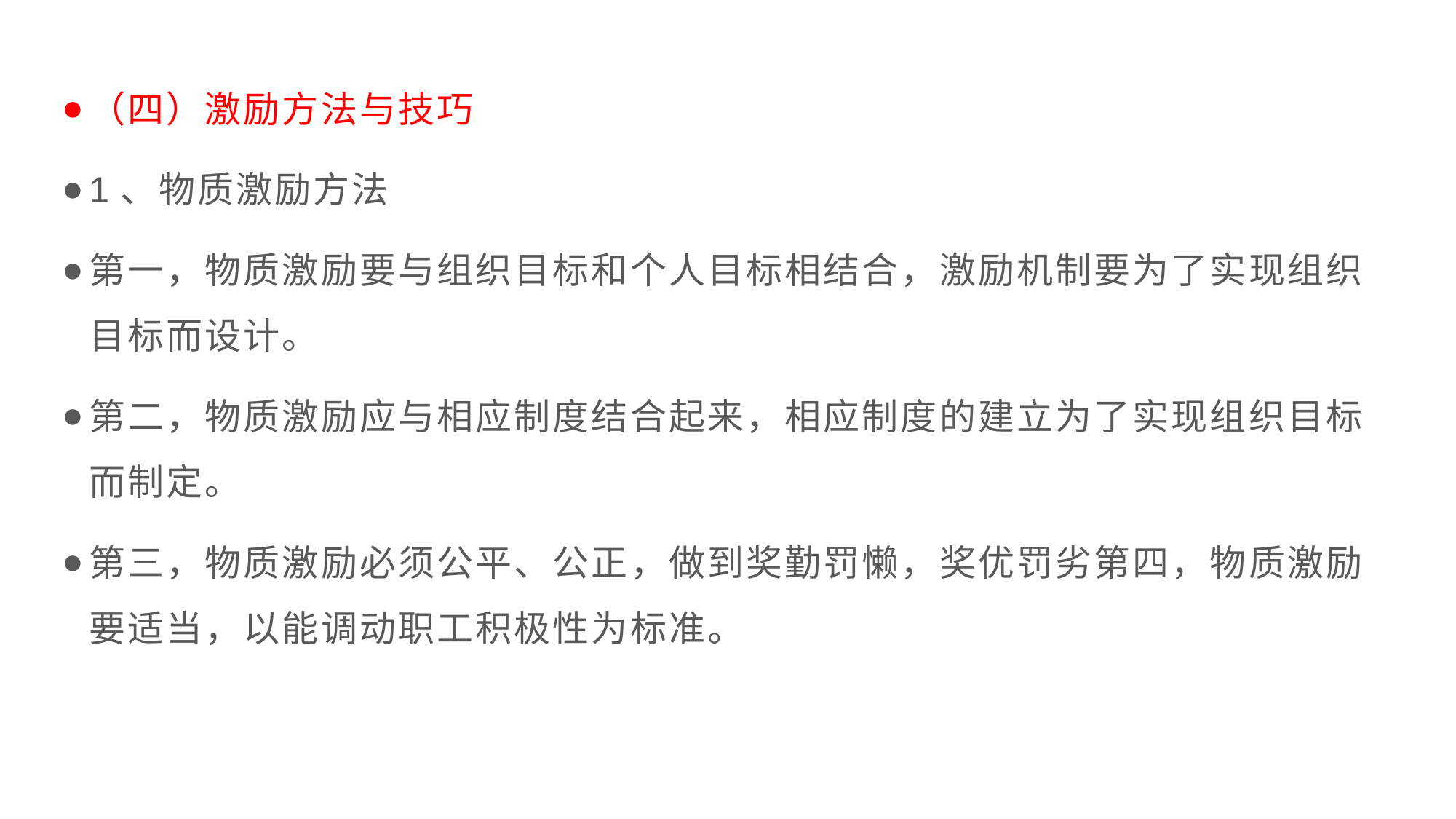

（四）激励方法与技巧
1、物质激励方法
第一，物质激励要与组织目标和个人目标相结合，激励机制要为了实现组织目标而设计。
第二，物质激励应与相应制度结合起来，相应制度的建立为了实现组织目标而制定。
第三，物质激励必须公平、公正，做到奖勤罚懒，奖优罚劣第四，物质激励要适当，以能调动职工积极性为标准。